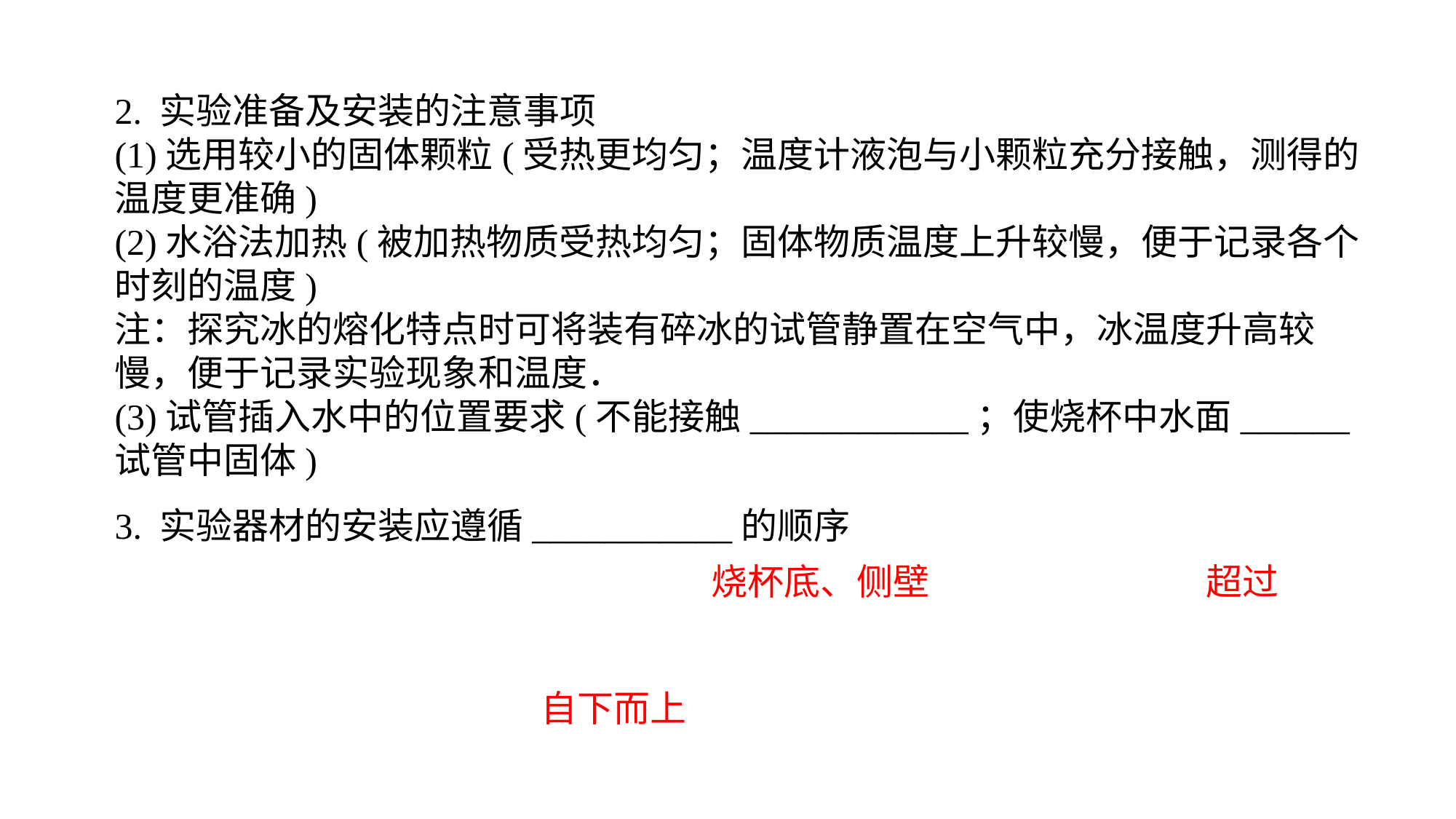

2. 实验准备及安装的注意事项(1)选用较小的固体颗粒(受热更均匀；温度计液泡与小颗粒充分接触，测得的温度更准确)(2)水浴法加热(被加热物质受热均匀；固体物质温度上升较慢，便于记录各个时刻的温度)注：探究冰的熔化特点时可将装有碎冰的试管静置在空气中，冰温度升高较慢，便于记录实验现象和温度．(3)试管插入水中的位置要求(不能接触____________；使烧杯中水面______试管中固体)3. 实验器材的安装应遵循___________的顺序
烧杯底、侧壁
超过
自下而上